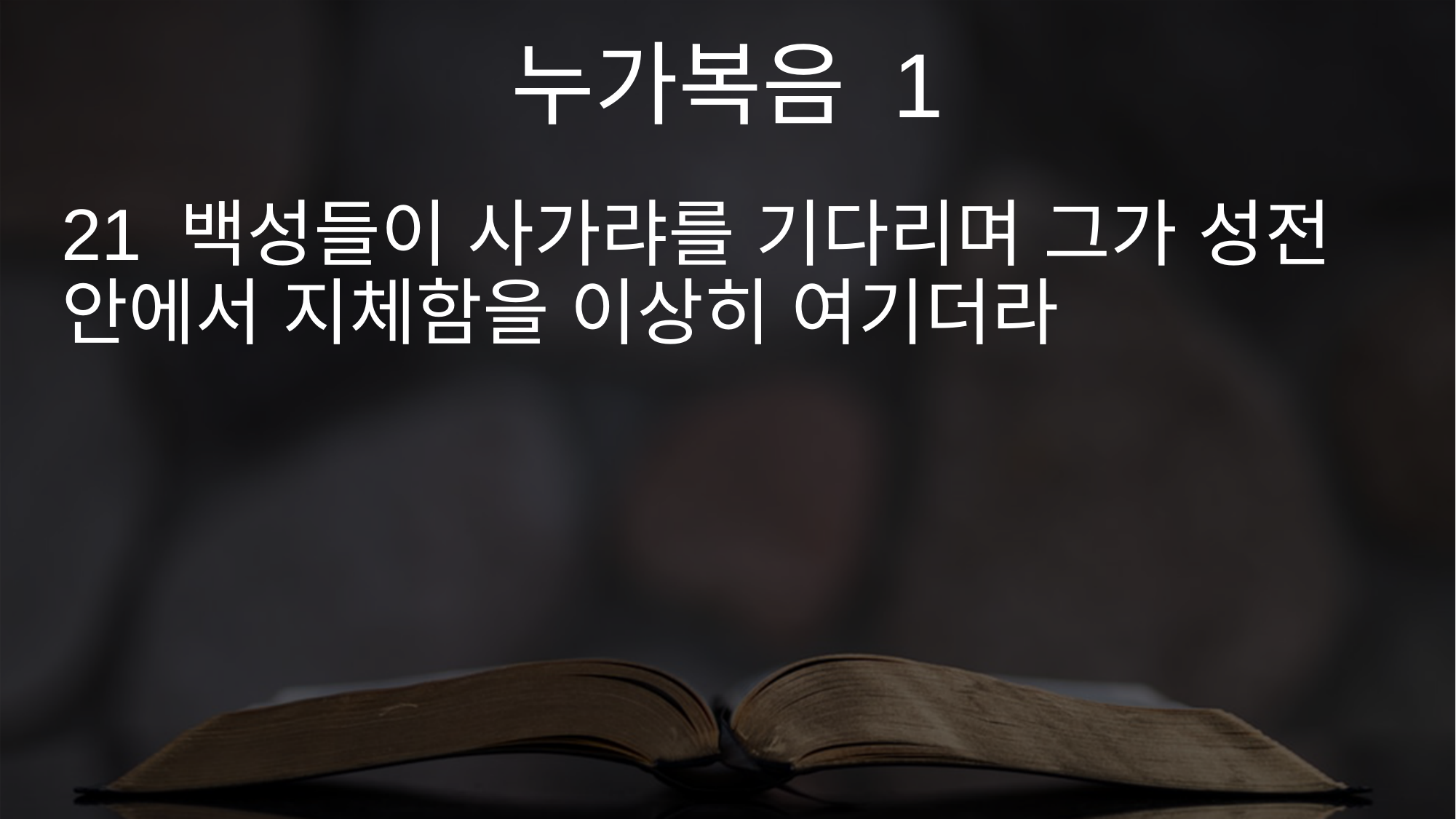

누가복음 1
21 백성들이 사가랴를 기다리며 그가 성전 안에서 지체함을 이상히 여기더라